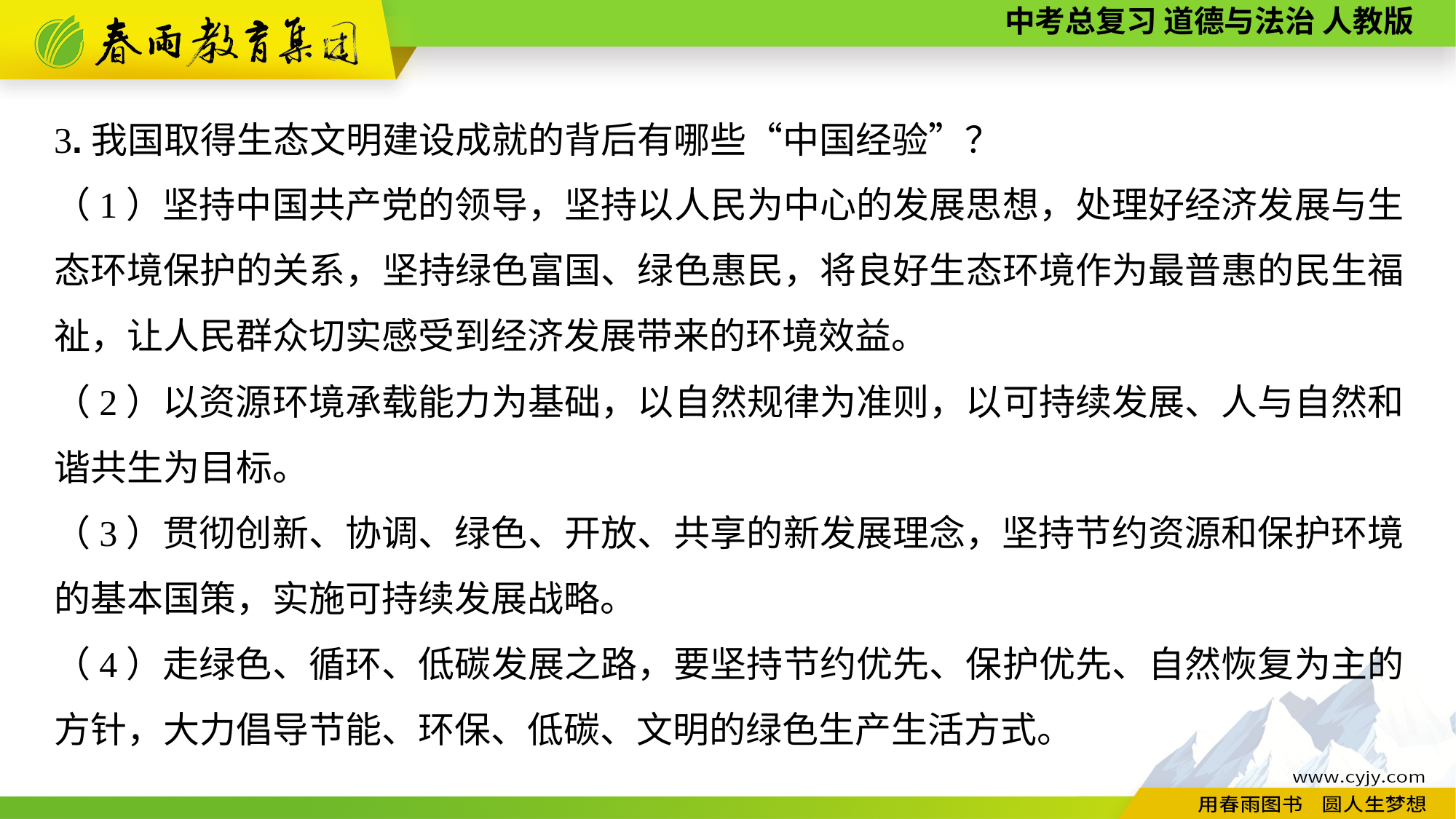

3.我国取得生态文明建设成就的背后有哪些“中国经验”？
（1）坚持中国共产党的领导，坚持以人民为中心的发展思想，处理好经济发展与生态环境保护的关系，坚持绿色富国、绿色惠民，将良好生态环境作为最普惠的民生福祉，让人民群众切实感受到经济发展带来的环境效益。
（2）以资源环境承载能力为基础，以自然规律为准则，以可持续发展、人与自然和谐共生为目标。
（3）贯彻创新、协调、绿色、开放、共享的新发展理念，坚持节约资源和保护环境的基本国策，实施可持续发展战略。
（4）走绿色、循环、低碳发展之路，要坚持节约优先、保护优先、自然恢复为主的方针，大力倡导节能、环保、低碳、文明的绿色生产生活方式。